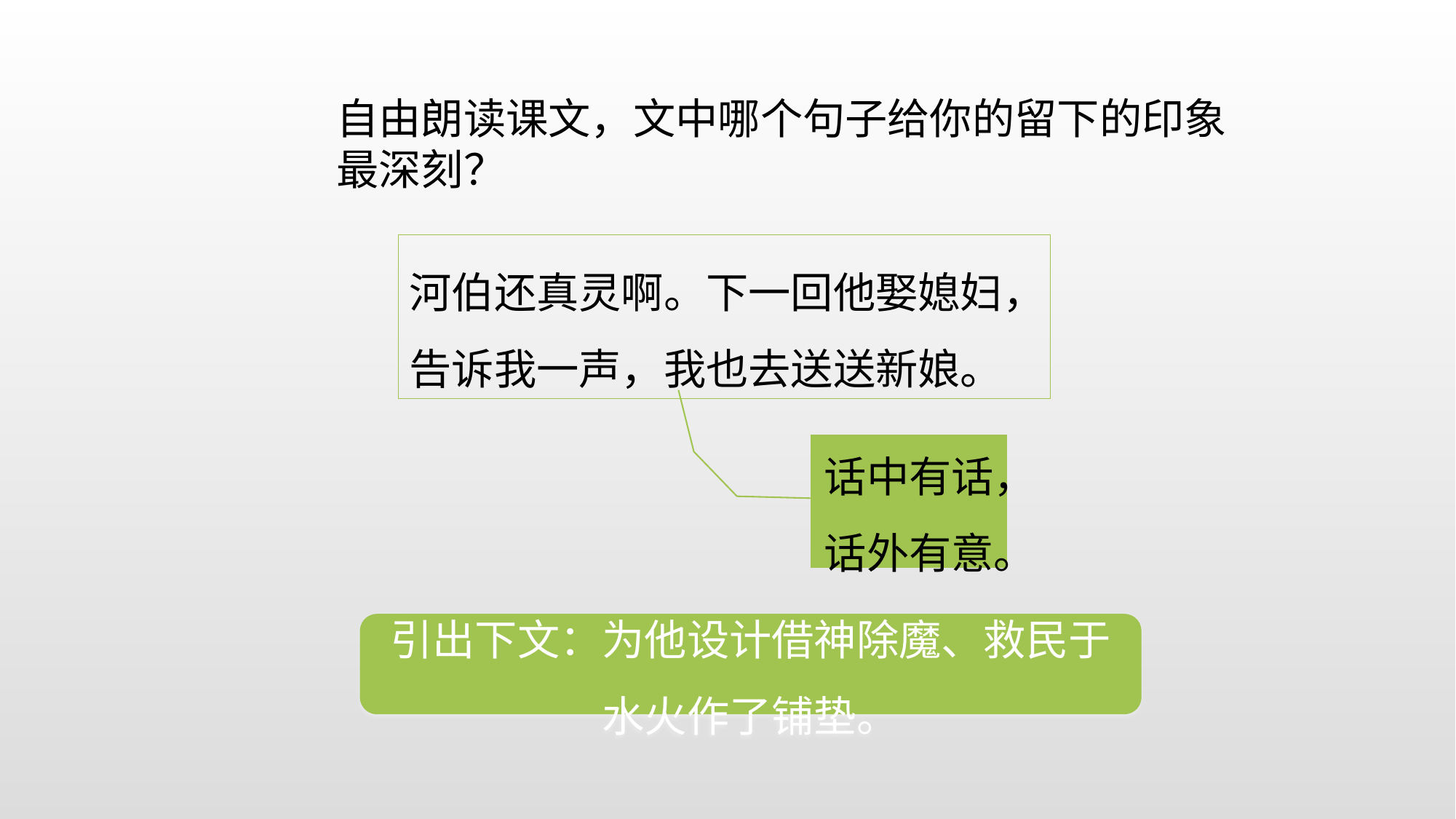

自由朗读课文，文中哪个句子给你的留下的印象最深刻？
河伯还真灵啊。下一回他娶媳妇，告诉我一声，我也去送送新娘。
话中有话，话外有意。
引出下文：为他设计借神除魔、救民于水火作了铺垫。